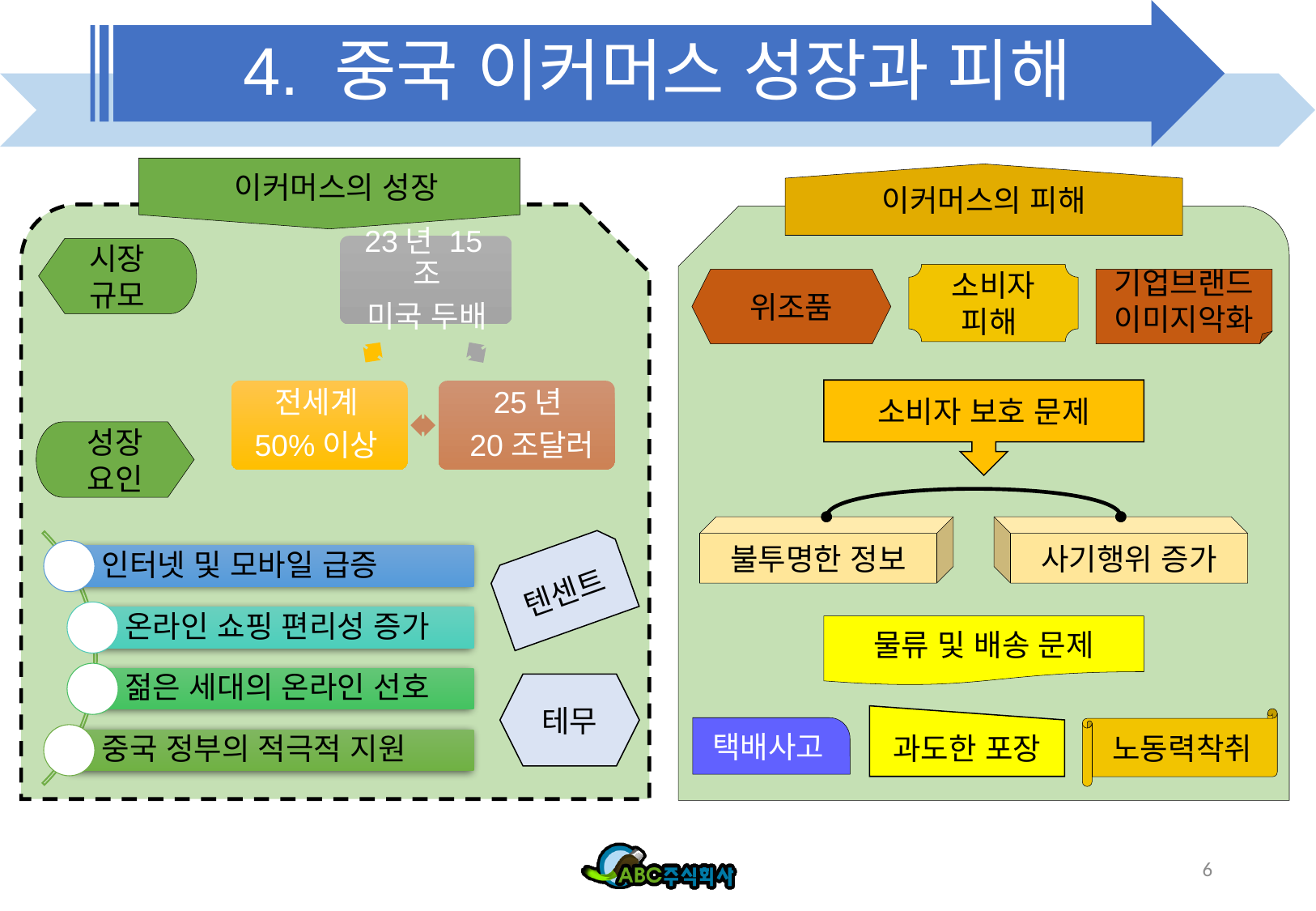

# 4. 중국 이커머스 성장과 피해
 이커머스의 성장

이커머스의 피해

23년 15조
미국 두배

25년
  20조달러

전세계
50%이상

시장규모
소비자 피해
위조품
기업브랜드 이미지악화
소비자 보호 문제
성장요인
불투명한 정보
사기행위 증가
인터넷 및 모바일 급증
온라인 쇼핑 편리성 증가
젊은 세대의 온라인 선호
중국 정부의 적극적 지원
텐센트
물류 및 배송 문제
테무
과도한 포장
노동력착취
택배사고
6